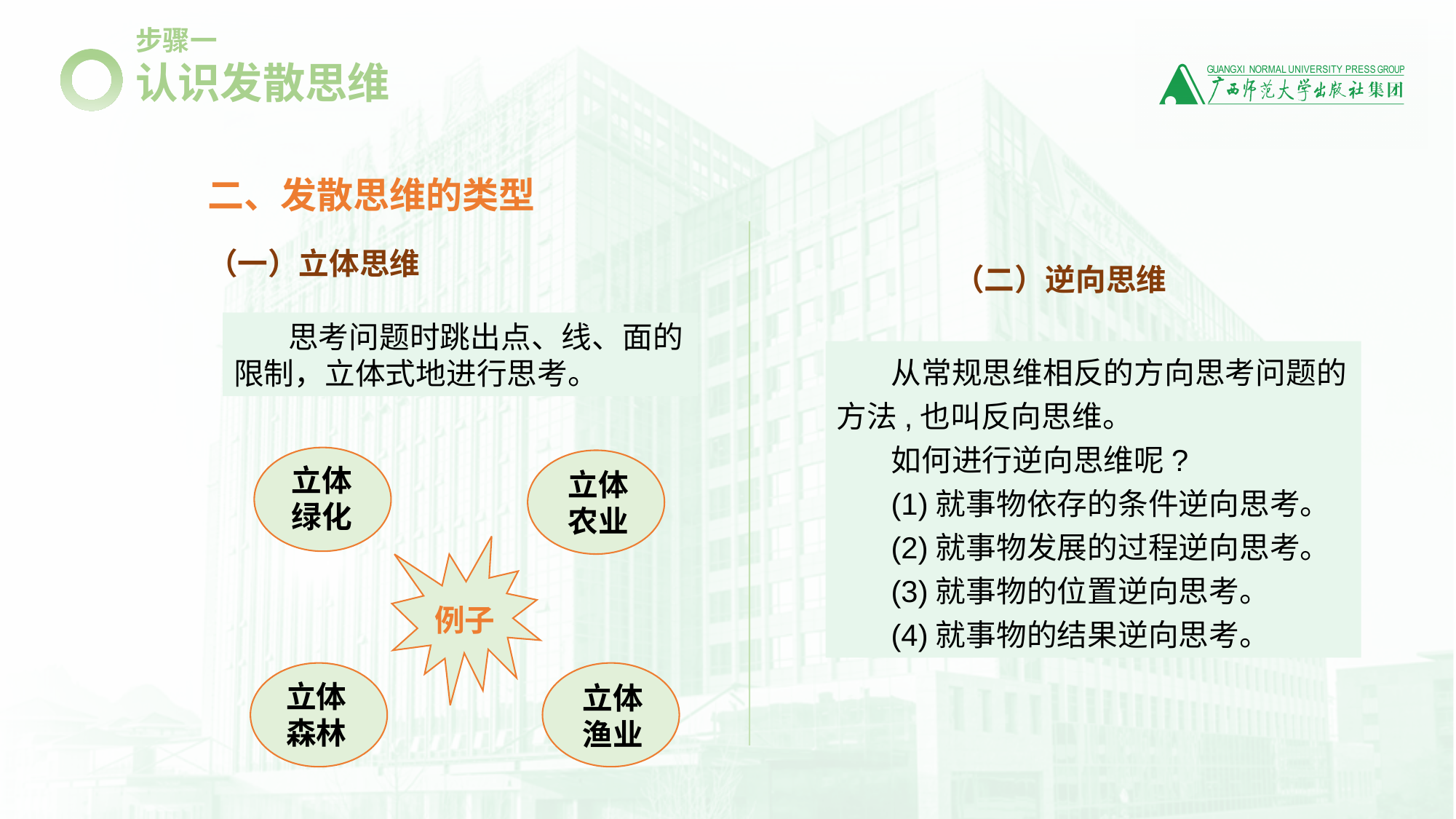

步骤一
认识发散思维

二、发散思维的类型
（一）立体思维
（二）逆向思维
思考问题时跳出点、线、面的限制，立体式地进行思考。
从常规思维相反的方向思考问题的方法,也叫反向思维。
如何进行逆向思维呢?
(1)就事物依存的条件逆向思考。
(2)就事物发展的过程逆向思考。
(3)就事物的位置逆向思考。
(4)就事物的结果逆向思考。

立体
绿化

立体
农业

例子

立体
森林

立体
渔业